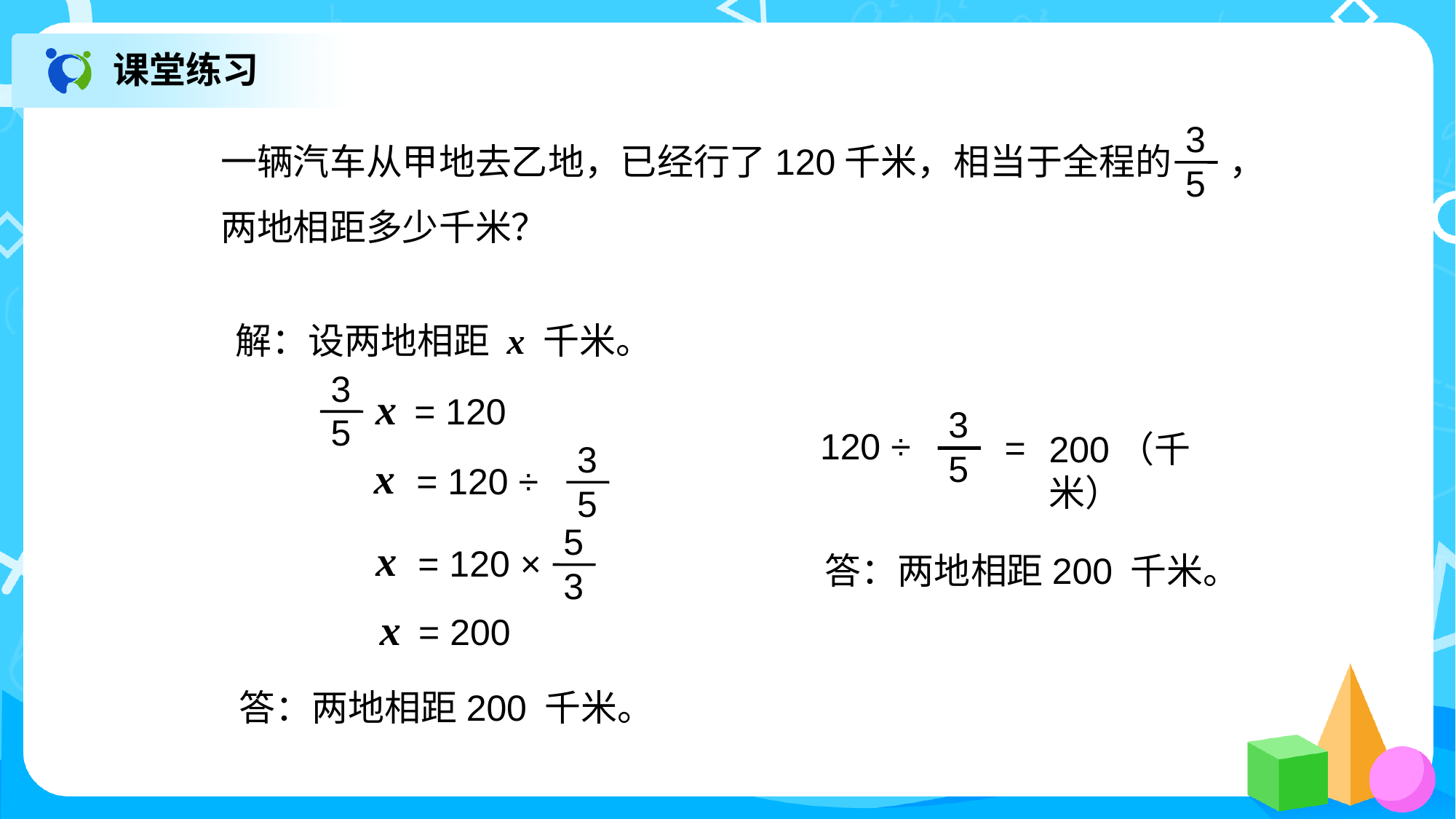

课堂练习
一辆汽车从甲地去乙地，已经行了120千米，相当于全程的       ，
两地相距多少千米？
3
5

解：设两地相距 x 千米。
3
5

x
= 120
3
5

120 ÷
=
200（千米）
x
3
5

= 120 ÷
x
5
3

= 120 ×
答：两地相距200 千米。
x
= 200
答：两地相距200 千米。